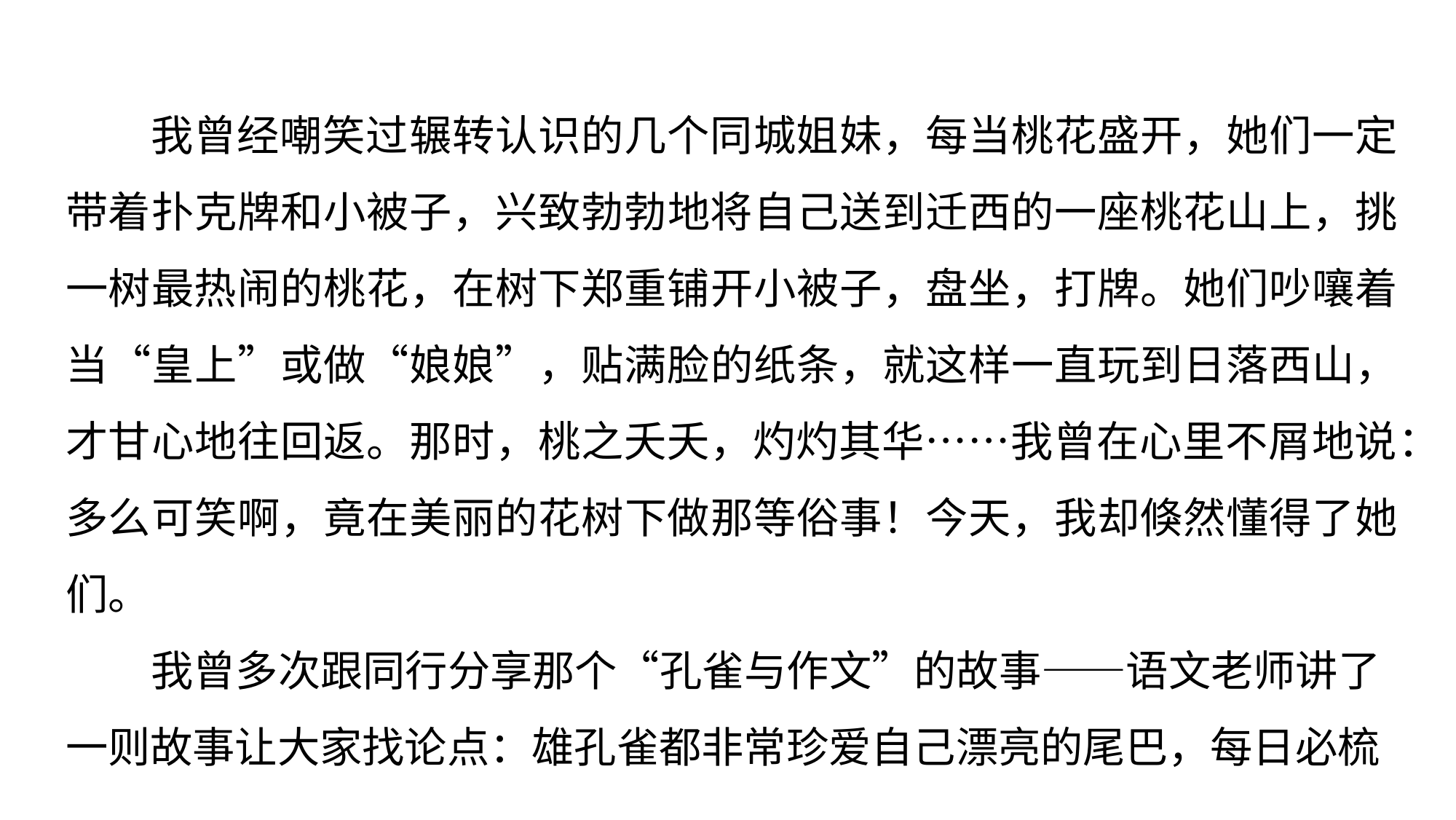

我曾经嘲笑过辗转认识的几个同城姐妹，每当桃花盛开，她们一定带着扑克牌和小被子，兴致勃勃地将自己送到迁西的一座桃花山上，挑一树最热闹的桃花，在树下郑重铺开小被子，盘坐，打牌。她们吵嚷着当“皇上”或做“娘娘”，贴满脸的纸条，就这样一直玩到日落西山，才甘心地往回返。那时，桃之夭夭，灼灼其华……我曾在心里不屑地说：多么可笑啊，竟在美丽的花树下做那等俗事！今天，我却倏然懂得了她们。
我曾多次跟同行分享那个“孔雀与作文”的故事——语文老师讲了一则故事让大家找论点：雄孔雀都非常珍爱自己漂亮的尾巴，每日必梳